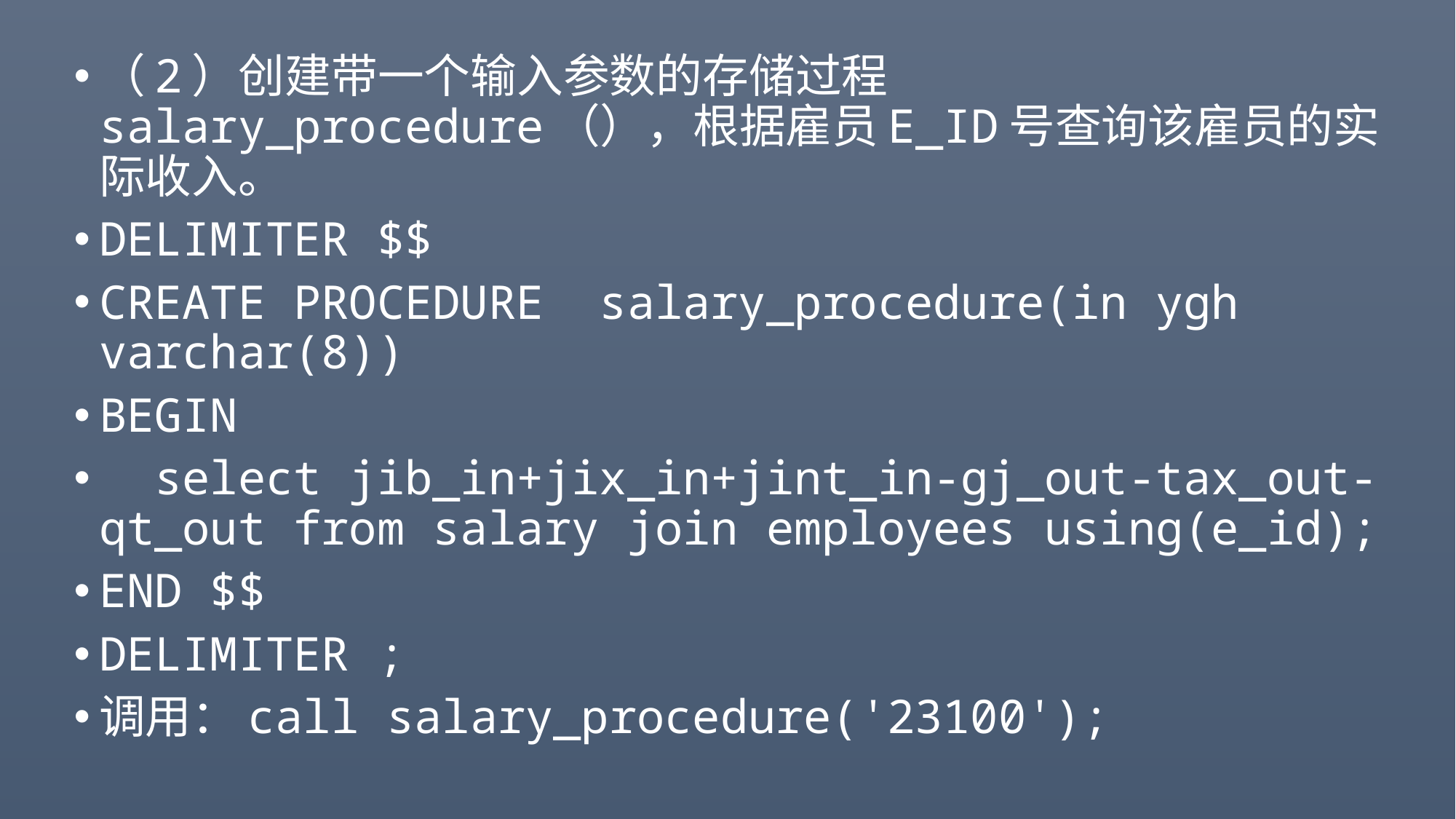

#
（2）创建带一个输入参数的存储过程salary_procedure（），根据雇员E_ID号查询该雇员的实际收入。
DELIMITER $$
CREATE PROCEDURE  salary_procedure(in ygh varchar(8))
BEGIN
  select jib_in+jix_in+jint_in-gj_out-tax_out-qt_out from salary join employees using(e_id);
END $$
DELIMITER ;
调用：call salary_procedure('23100');